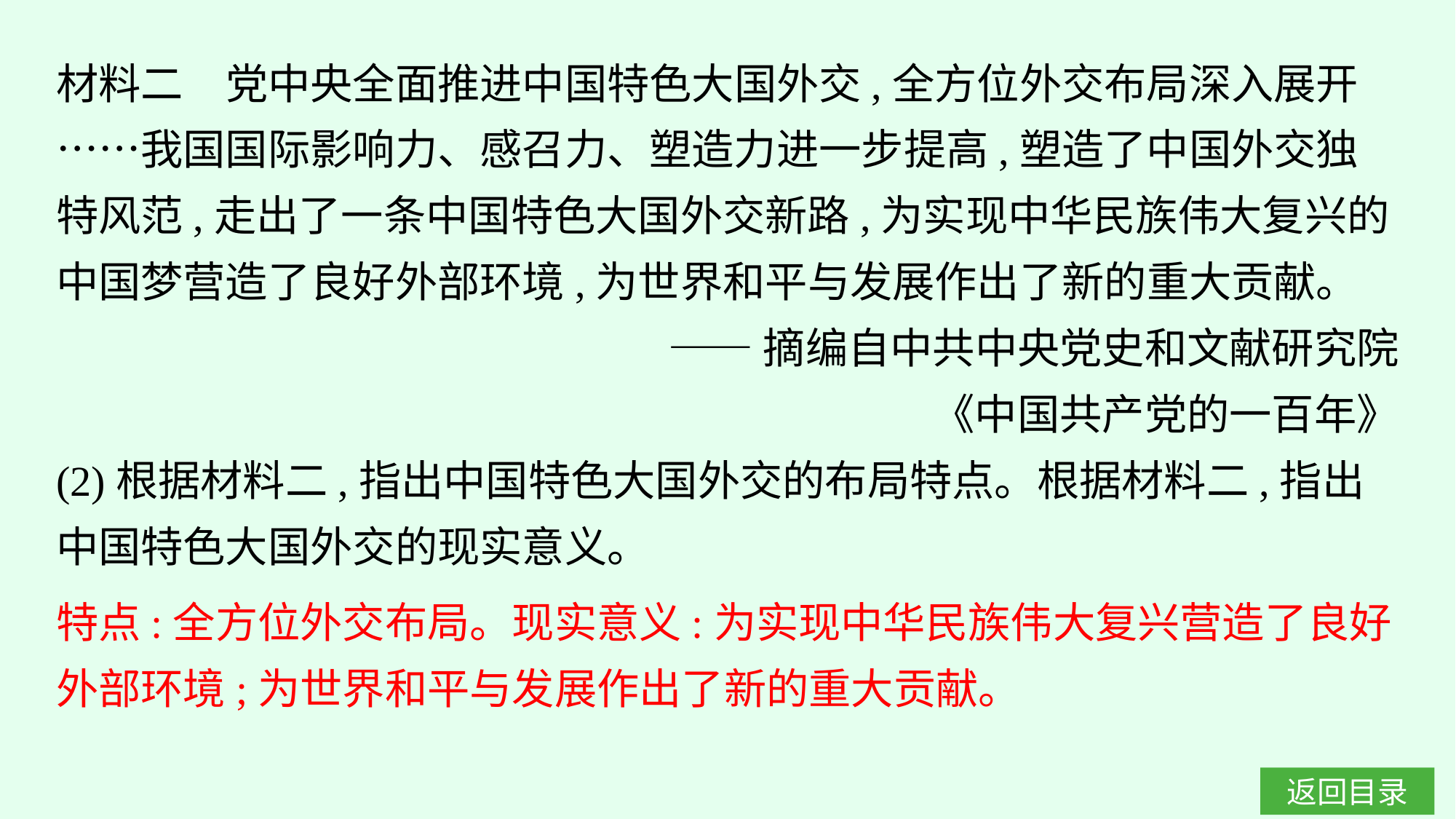

材料二　党中央全面推进中国特色大国外交,全方位外交布局深入展开……我国国际影响力、感召力、塑造力进一步提高,塑造了中国外交独特风范,走出了一条中国特色大国外交新路,为实现中华民族伟大复兴的中国梦营造了良好外部环境,为世界和平与发展作出了新的重大贡献。
——摘编自中共中央党史和文献研究院
《中国共产党的一百年》
(2)根据材料二,指出中国特色大国外交的布局特点。根据材料二,指出中国特色大国外交的现实意义。
特点:全方位外交布局。现实意义:为实现中华民族伟大复兴营造了良好外部环境;为世界和平与发展作出了新的重大贡献。